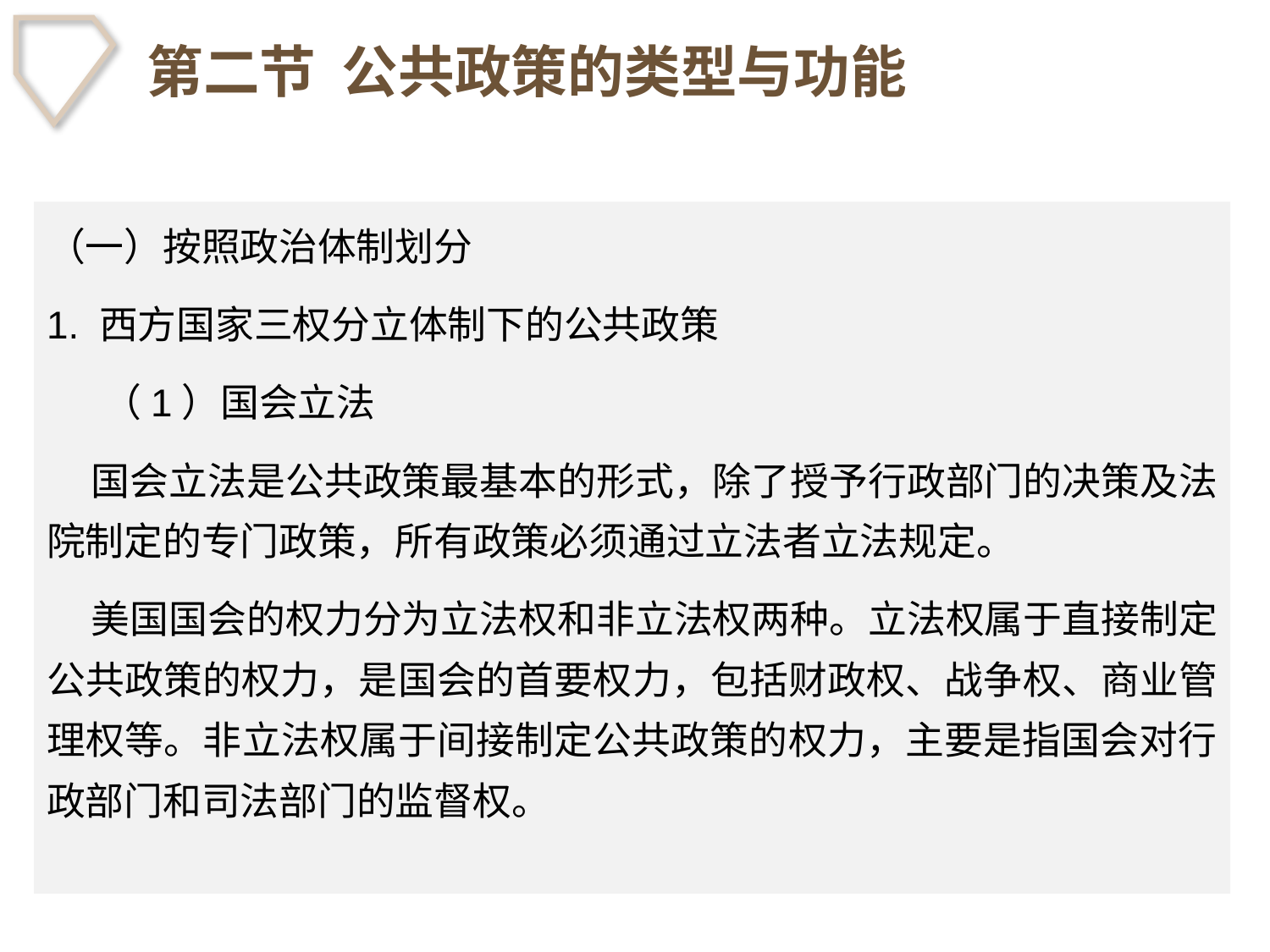

# 第二节  公共政策的类型与功能
（一）按照政治体制划分
1. 西方国家三权分立体制下的公共政策
　  （1）国会立法
    国会立法是公共政策最基本的形式，除了授予行政部门的决策及法院制定的专门政策，所有政策必须通过立法者立法规定。
    美国国会的权力分为立法权和非立法权两种。立法权属于直接制定公共政策的权力，是国会的首要权力，包括财政权、战争权、商业管理权等。非立法权属于间接制定公共政策的权力，主要是指国会对行政部门和司法部门的监督权。